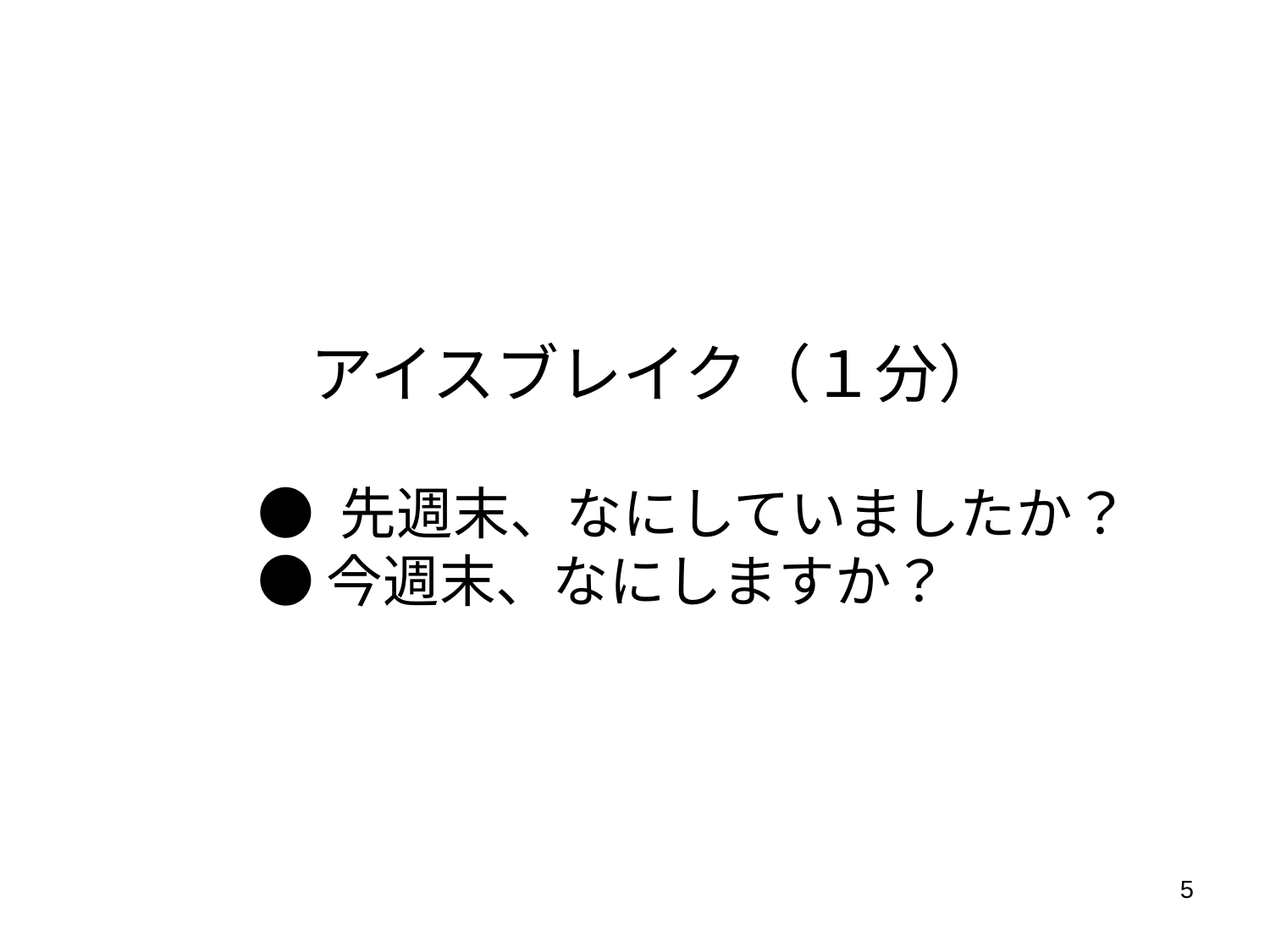

# アイスブレイク（１分）
● 先週末、なにしていましたか？
● 今週末、なにしますか？
5